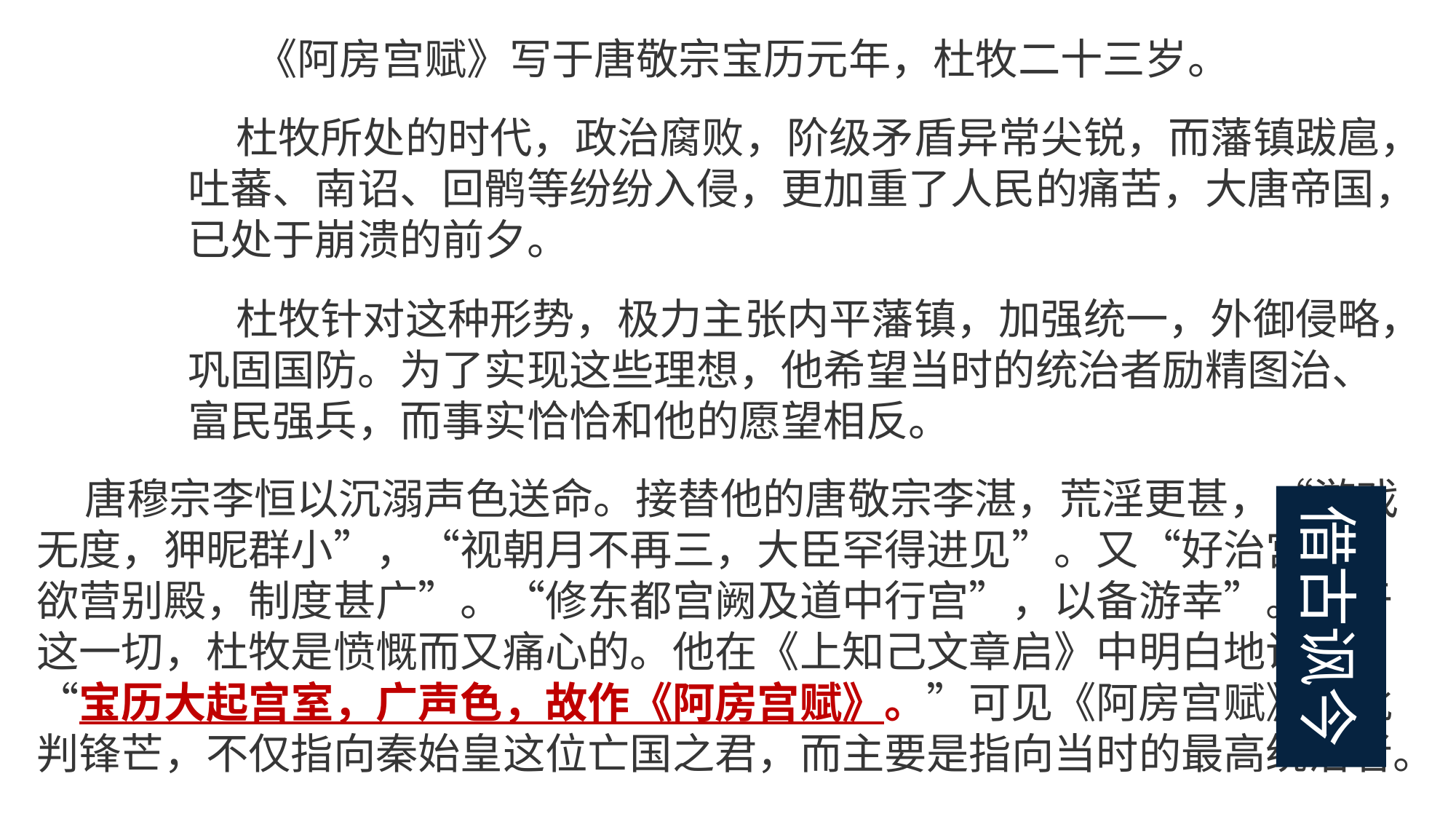

写作背景
    《阿房宫赋》写于唐敬宗宝历元年，杜牧二十三岁。
    杜牧所处的时代，政治腐败，阶级矛盾异常尖锐，而藩镇跋扈，吐蕃、南诏、回鹘等纷纷入侵，更加重了人民的痛苦，大唐帝国，已处于崩溃的前夕。
    杜牧针对这种形势，极力主张内平藩镇，加强统一，外御侵略，巩固国防。为了实现这些理想，他希望当时的统治者励精图治、富民强兵，而事实恰恰和他的愿望相反。
    唐穆宗李恒以沉溺声色送命。接替他的唐敬宗李湛，荒淫更甚，“游戏无度，狎昵群小”，“视朝月不再三，大臣罕得进见”。又“好治宫室，欲营别殿，制度甚广”。“修东都宫阙及道中行宫”，以备游幸”。对于这一切，杜牧是愤慨而又痛心的。他在《上知己文章启》中明白地说：“宝历大起宫室，广声色，故作《阿房宫赋》。”可见《阿房宫赋》的批判锋芒，不仅指向秦始皇这位亡国之君，而主要是指向当时的最高统治者。
借古讽今